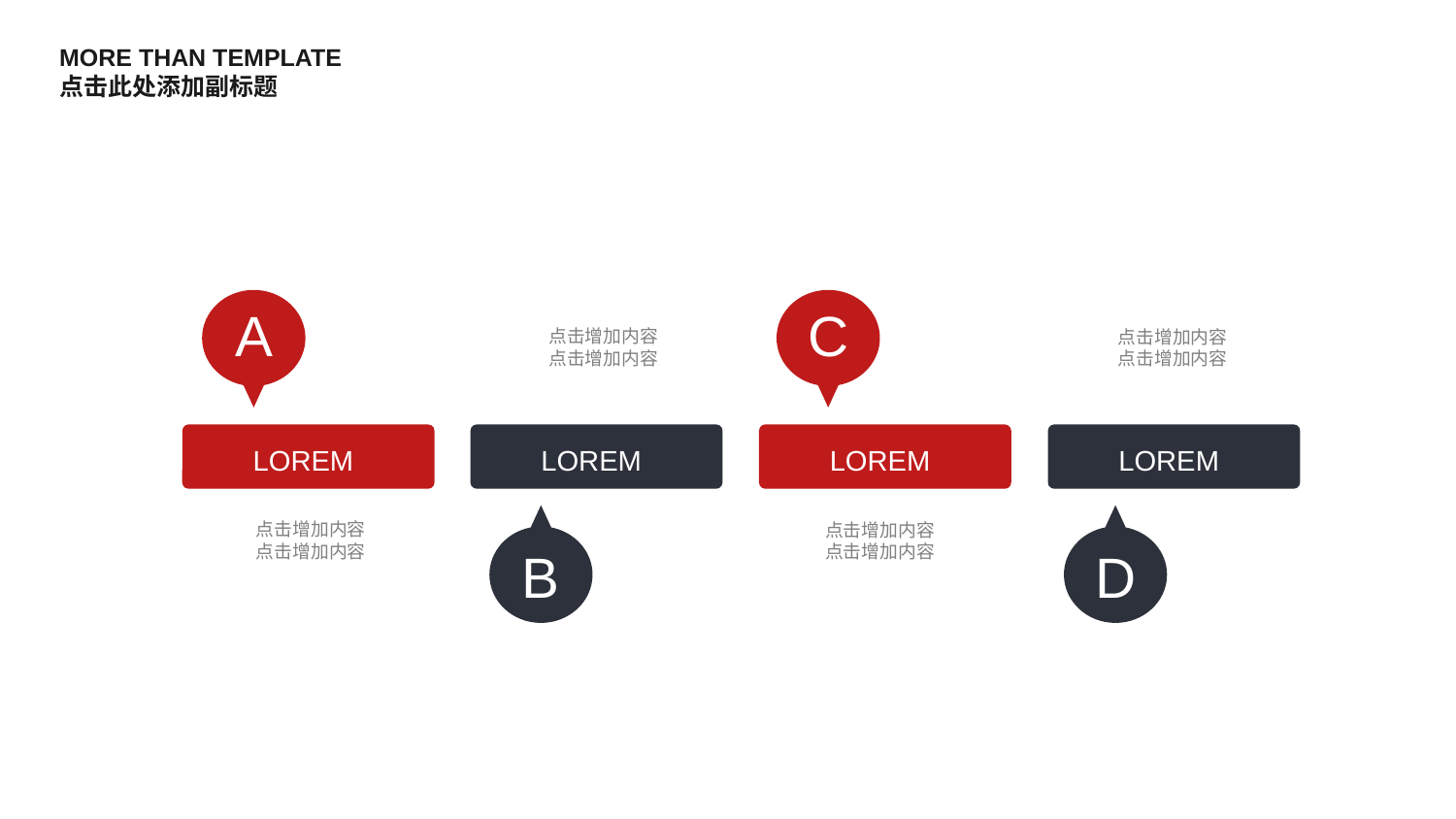

A
LOREM
点击增加内容
点击增加内容
C
LOREM
点击增加内容
点击增加内容
点击增加内容
点击增加内容
LOREM
B
点击增加内容
点击增加内容
LOREM
D